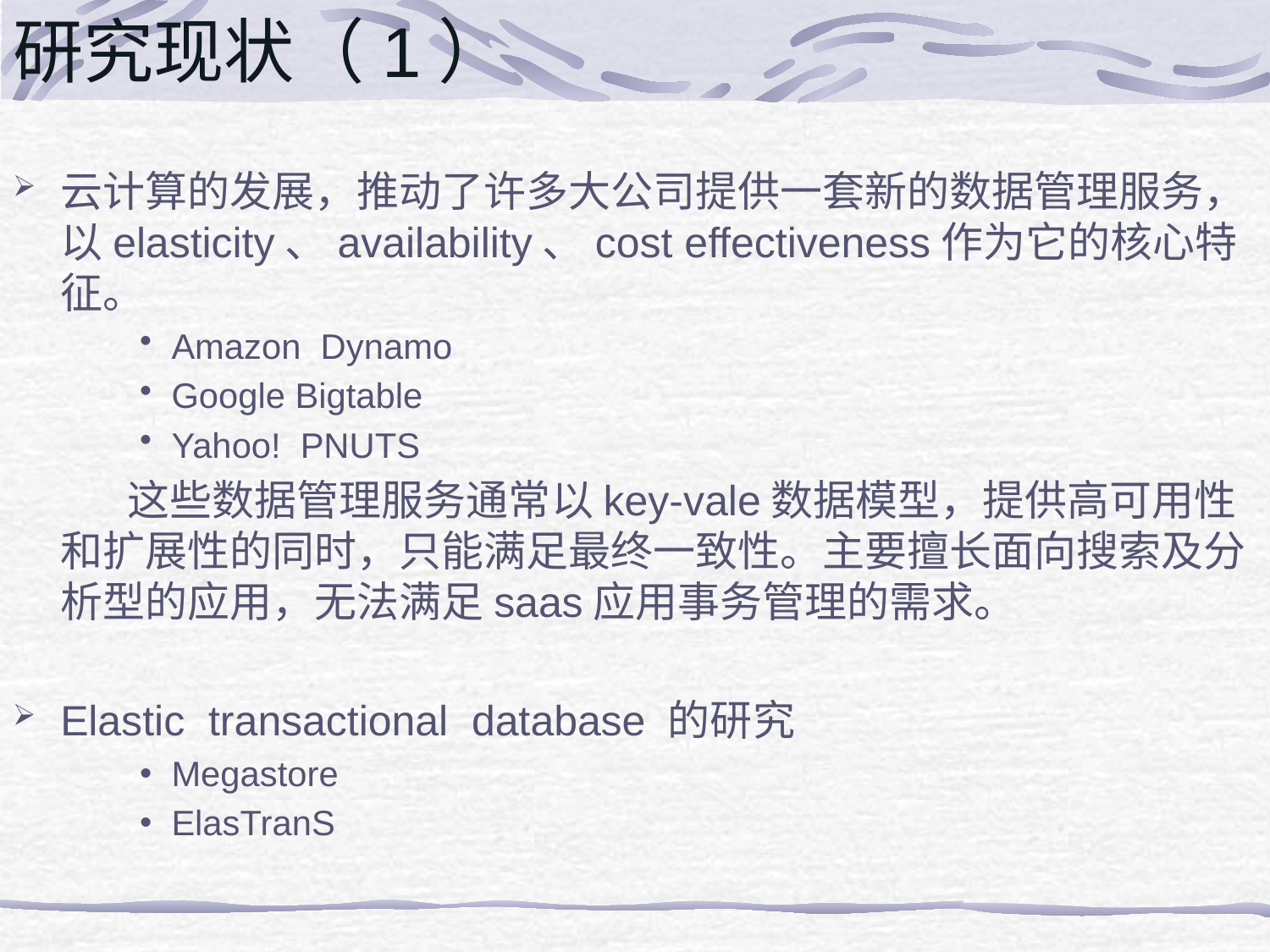

# 研究现状（1）

云计算的发展，推动了许多大公司提供一套新的数据管理服务，以elasticity、availability、cost effectiveness作为它的核心特征。
Amazon  Dynamo
Google Bigtable
Yahoo!  PNUTS
           这些数据管理服务通常以key-vale数据模型，提供高可用性和扩展性的同时，只能满足最终一致性。主要擅长面向搜索及分析型的应用，无法满足saas应用事务管理的需求。

Elastic  transactional  database 的研究
Megastore
ElasTranS